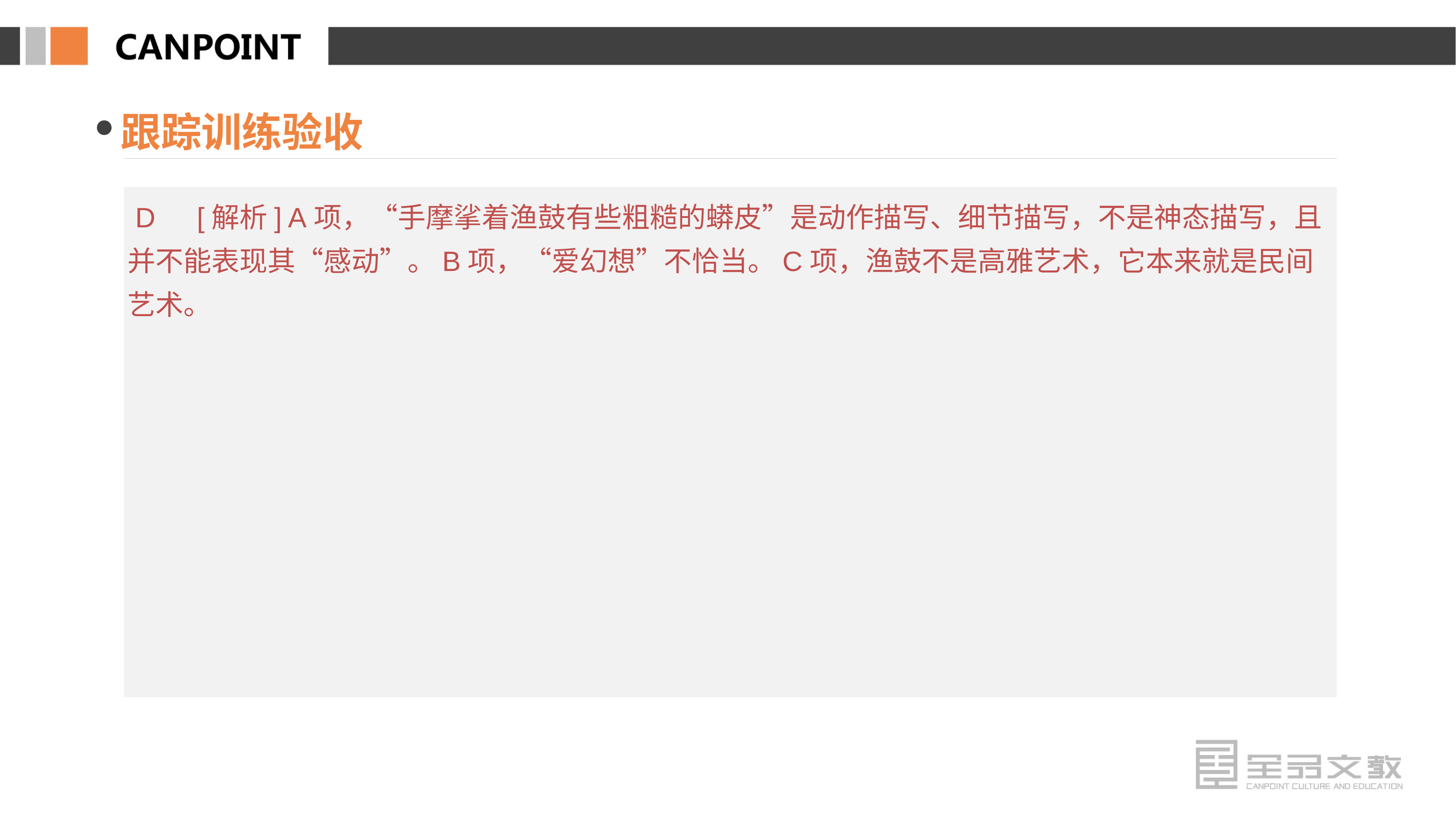

跟踪训练验收

 D　[解析] A项，“手摩挲着渔鼓有些粗糙的蟒皮”是动作描写、细节描写，不是神态描写，且并不能表现其“感动”。B项，“爱幻想”不恰当。C项，渔鼓不是高雅艺术，它本来就是民间艺术。